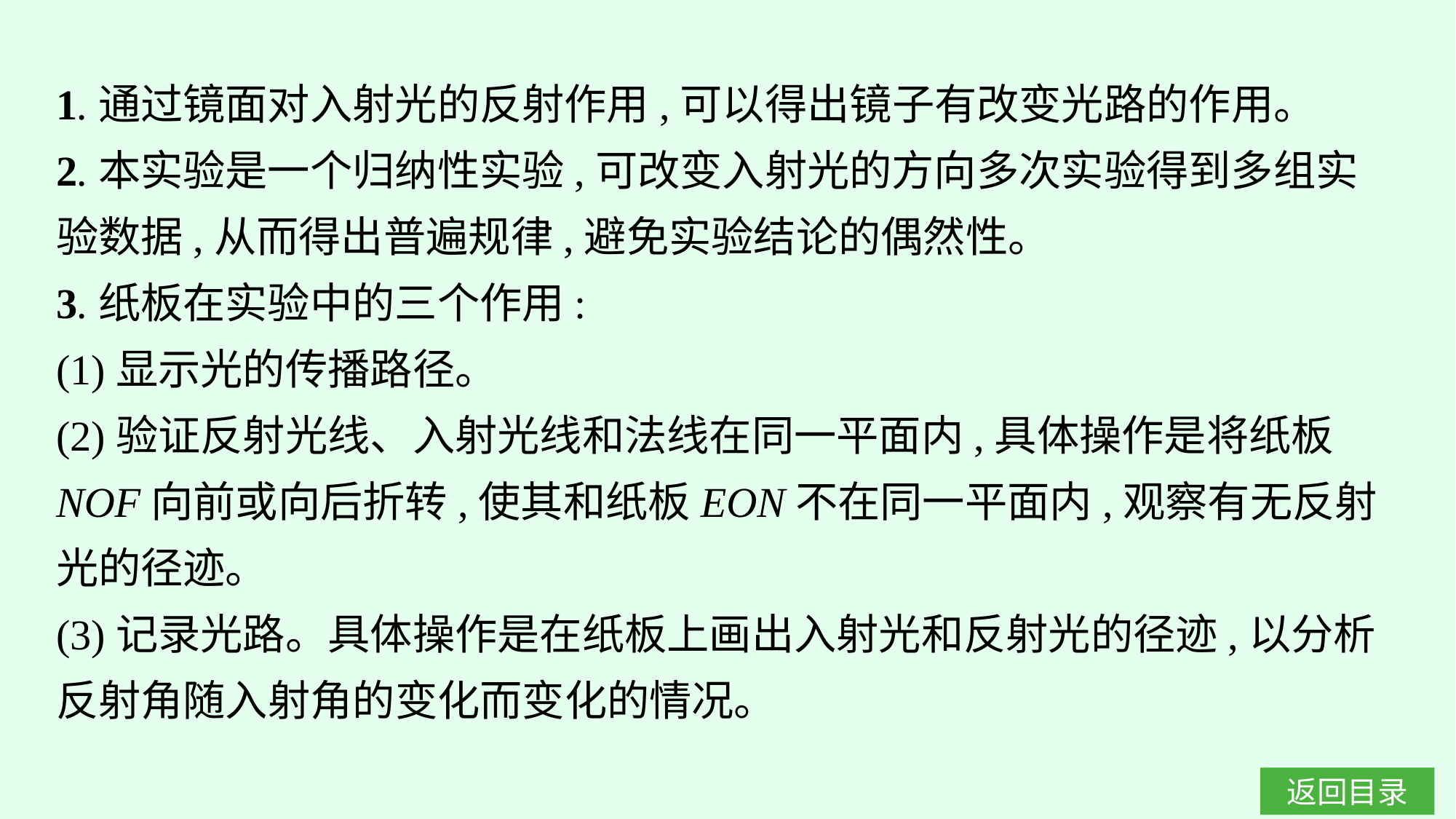

1.通过镜面对入射光的反射作用,可以得出镜子有改变光路的作用。
2.本实验是一个归纳性实验,可改变入射光的方向多次实验得到多组实验数据,从而得出普遍规律,避免实验结论的偶然性。
3.纸板在实验中的三个作用:
(1)显示光的传播路径。
(2)验证反射光线、入射光线和法线在同一平面内,具体操作是将纸板NOF向前或向后折转,使其和纸板EON不在同一平面内,观察有无反射光的径迹。
(3)记录光路。具体操作是在纸板上画出入射光和反射光的径迹,以分析反射角随入射角的变化而变化的情况。